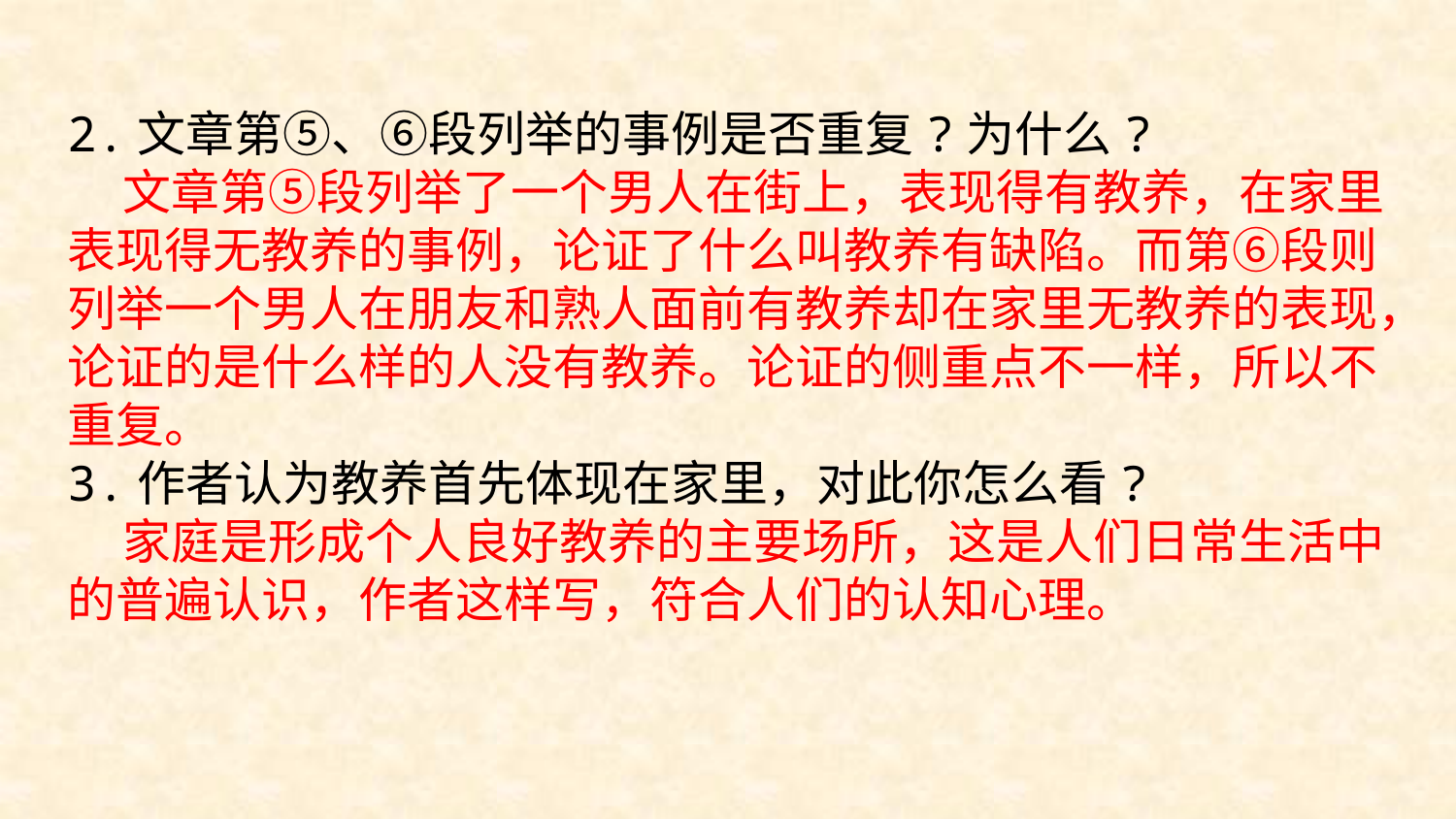

2.文章第⑤、⑥段列举的事例是否重复?为什么?
    文章第⑤段列举了一个男人在街上，表现得有教养，在家里表现得无教养的事例，论证了什么叫教养有缺陷。而第⑥段则列举一个男人在朋友和熟人面前有教养却在家里无教养的表现，论证的是什么样的人没有教养。论证的侧重点不一样，所以不重复。
3.作者认为教养首先体现在家里，对此你怎么看?
    家庭是形成个人良好教养的主要场所，这是人们日常生活中的普遍认识，作者这样写，符合人们的认知心理。